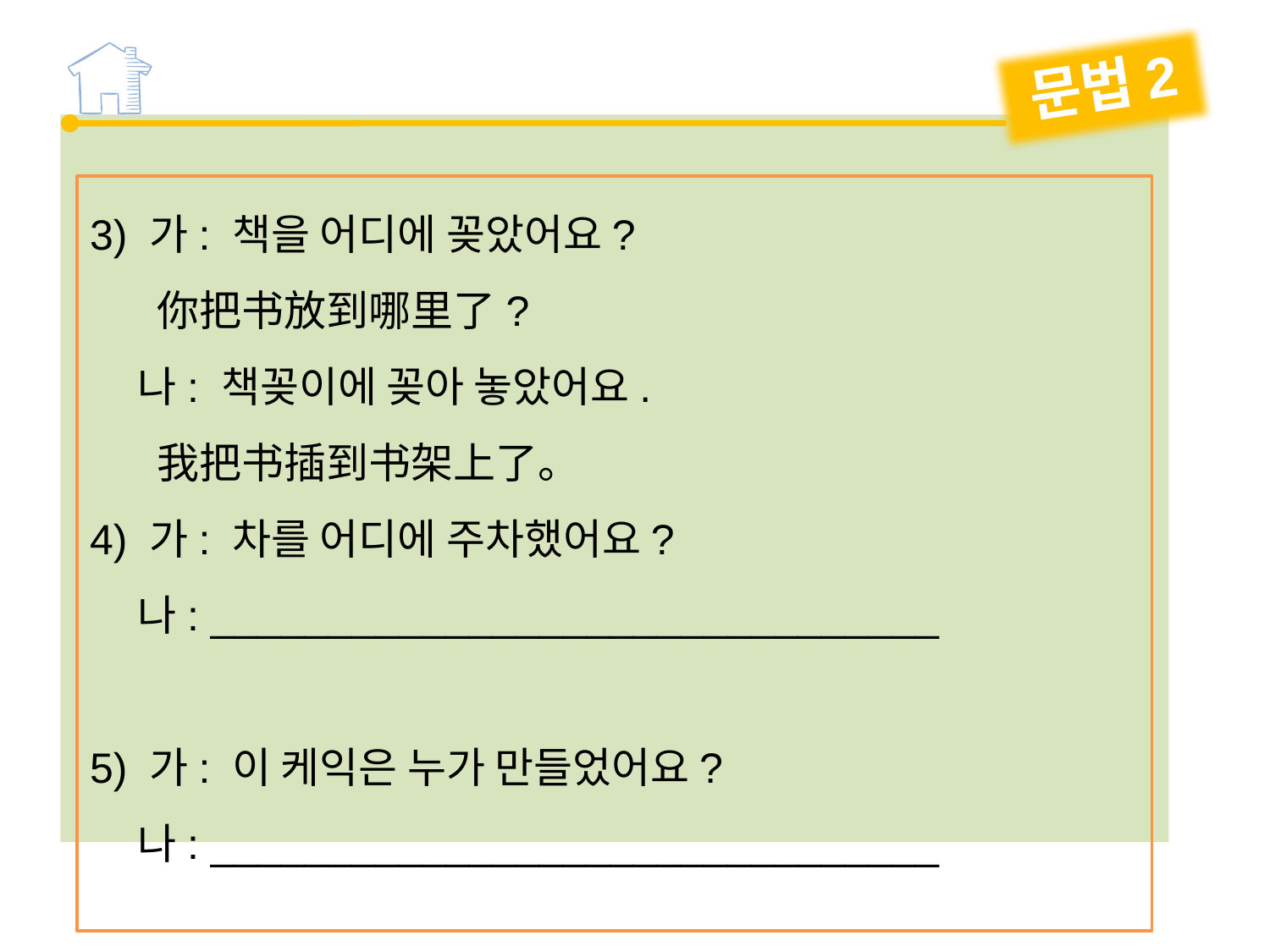

문법2

3) 가: 책을 어디에 꽂았어요?
      你把书放到哪里了?
    나: 책꽂이에 꽂아 놓았어요.
      我把书插到书架上了。
4) 가: 차를 어디에 주차했어요?
    나: _______________________________
5) 가: 이 케익은 누가 만들었어요?
    나: _______________________________